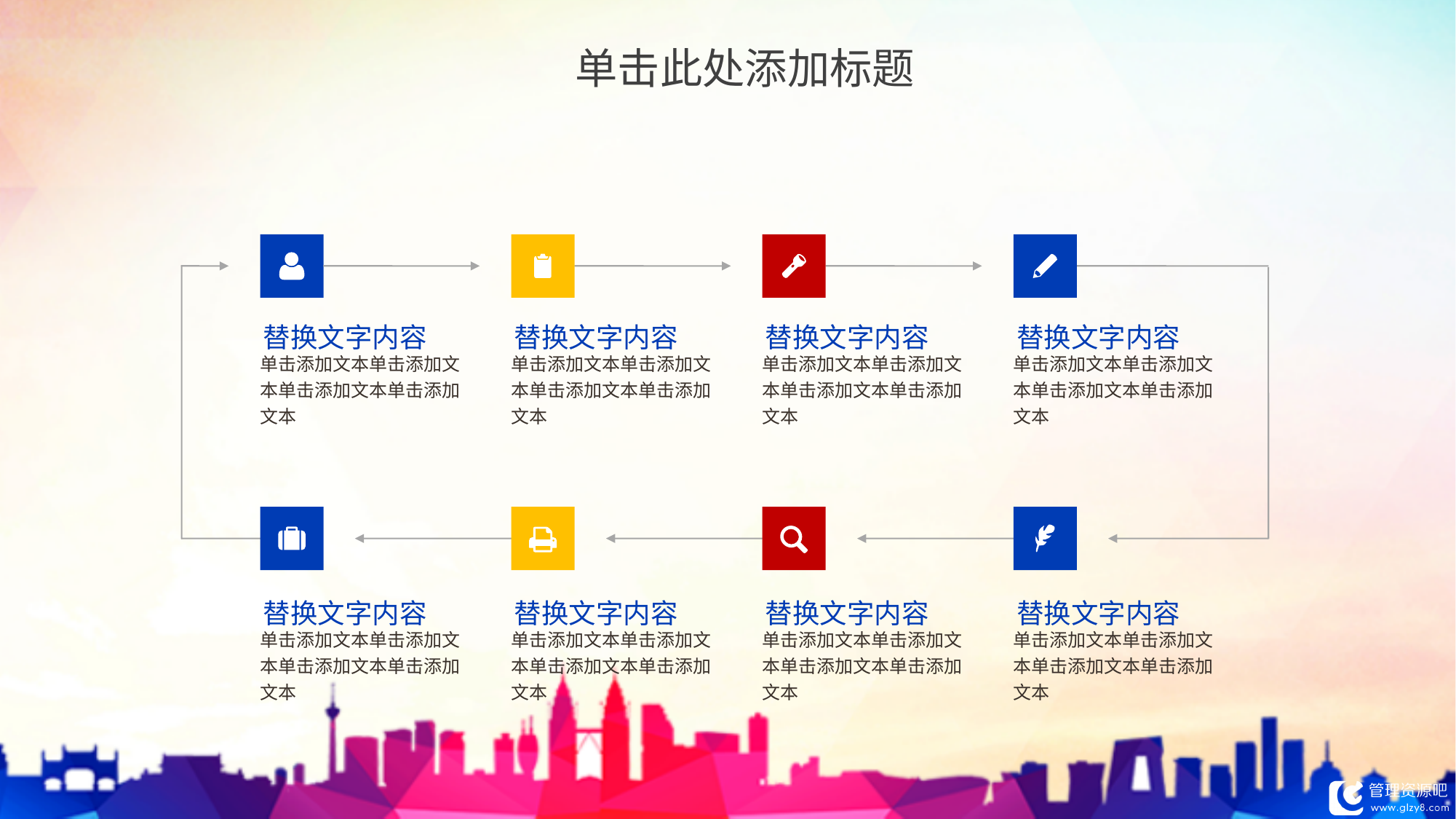

单击此处添加标题

替换文字内容
替换文字内容
替换文字内容
替换文字内容
单击添加文本单击添加文本单击添加文本单击添加文本
单击添加文本单击添加文本单击添加文本单击添加文本
单击添加文本单击添加文本单击添加文本单击添加文本
单击添加文本单击添加文本单击添加文本单击添加文本

替换文字内容
替换文字内容
替换文字内容
替换文字内容
单击添加文本单击添加文本单击添加文本单击添加文本
单击添加文本单击添加文本单击添加文本单击添加文本
单击添加文本单击添加文本单击添加文本单击添加文本
单击添加文本单击添加文本单击添加文本单击添加文本